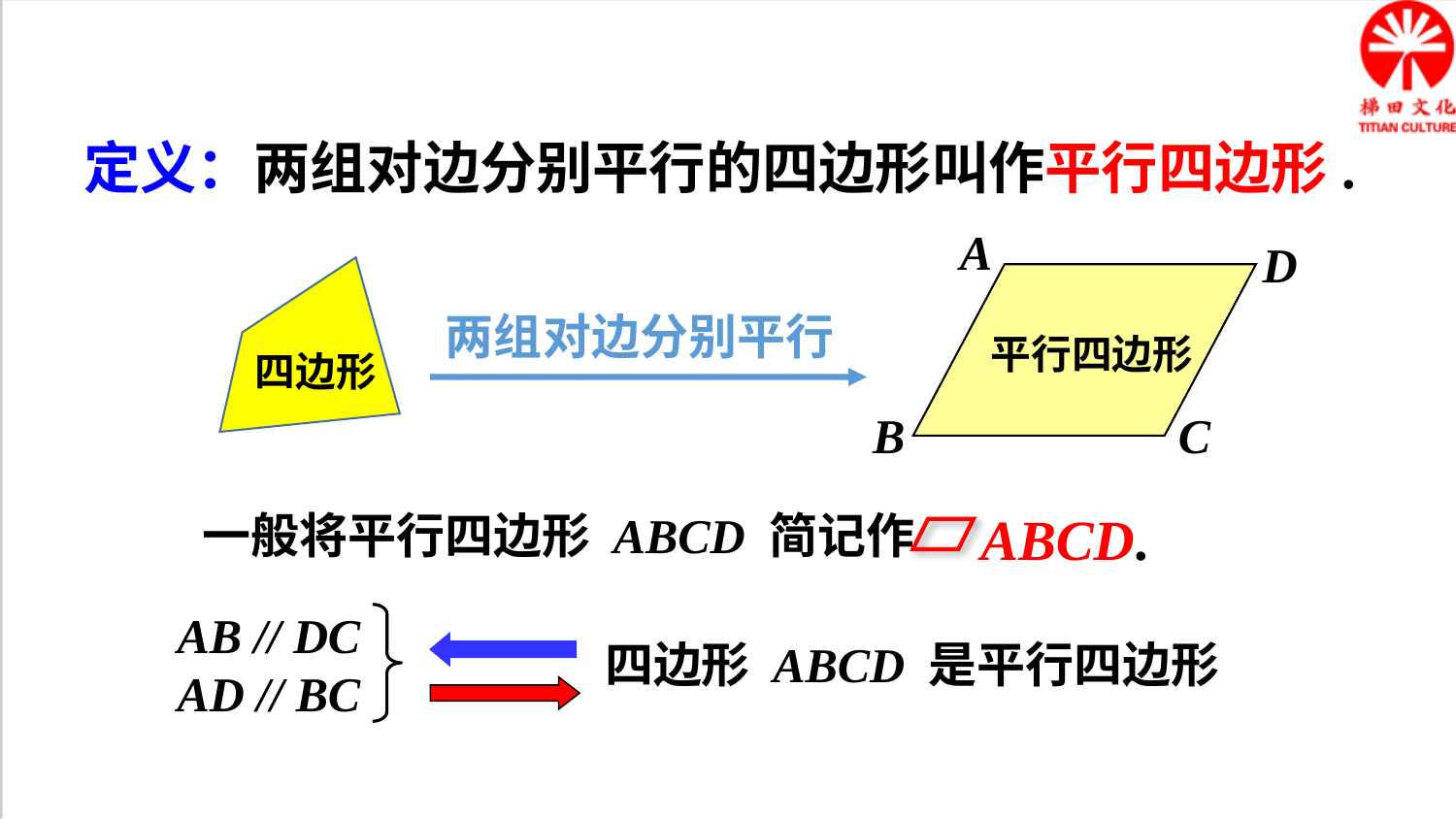

定义：两组对边分别平行的四边形叫作平行四边形.
A
D

B
C
平行四边形

四边形
两组对边分别平行

ABCD.
一般将平行四边形 ABCD 简记作

AB // DC
AD // BC

四边形 ABCD 是平行四边形